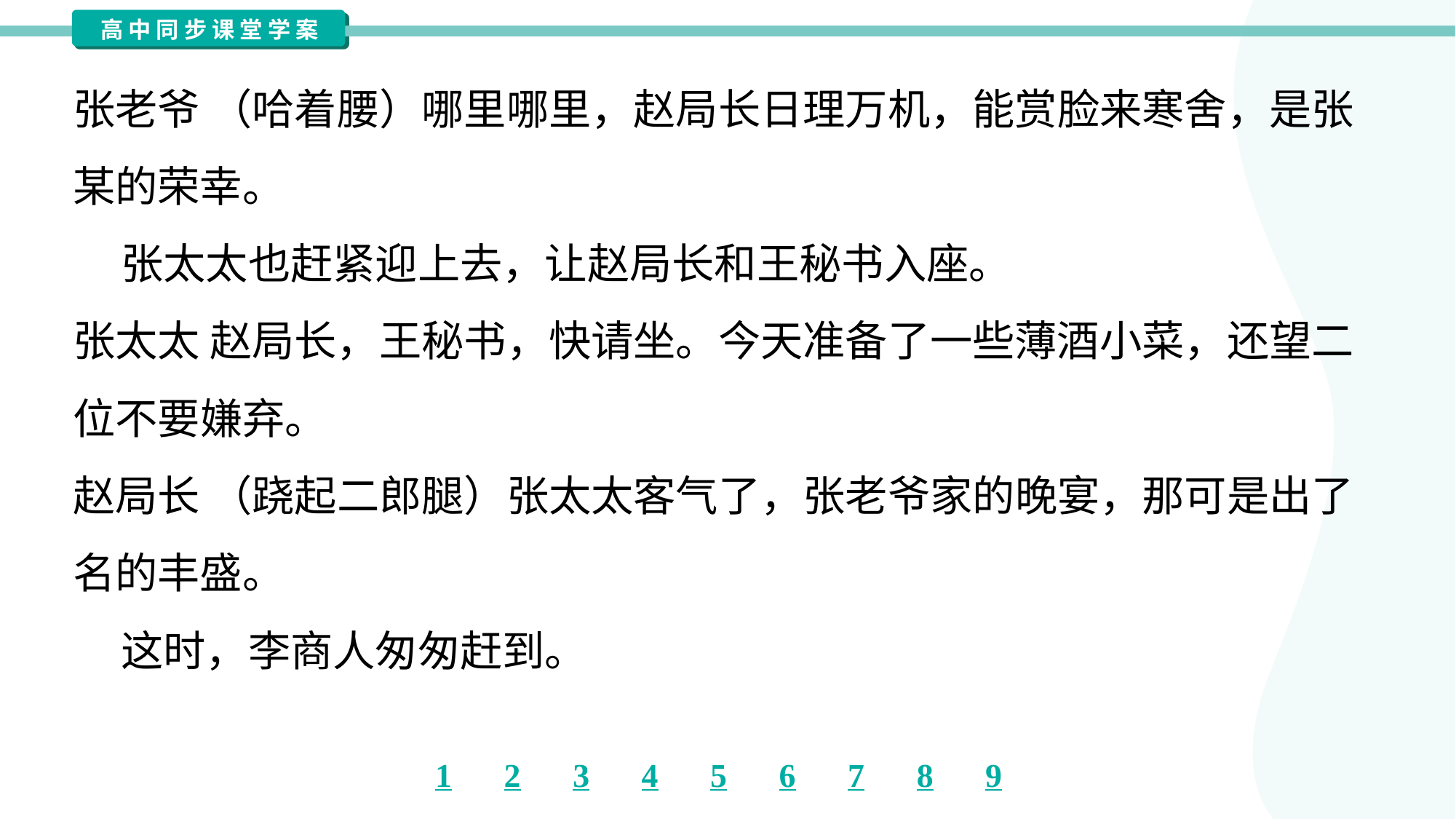

张老爷 （哈着腰）哪里哪里，赵局长日理万机，能赏脸来寒舍，是张
某的荣幸。
    张太太也赶紧迎上去，让赵局长和王秘书入座。
张太太 赵局长，王秘书，快请坐。今天准备了一些薄酒小菜，还望二
位不要嫌弃。
赵局长 （跷起二郎腿）张太太客气了，张老爷家的晚宴，那可是出了
名的丰盛。
    这时，李商人匆匆赶到。